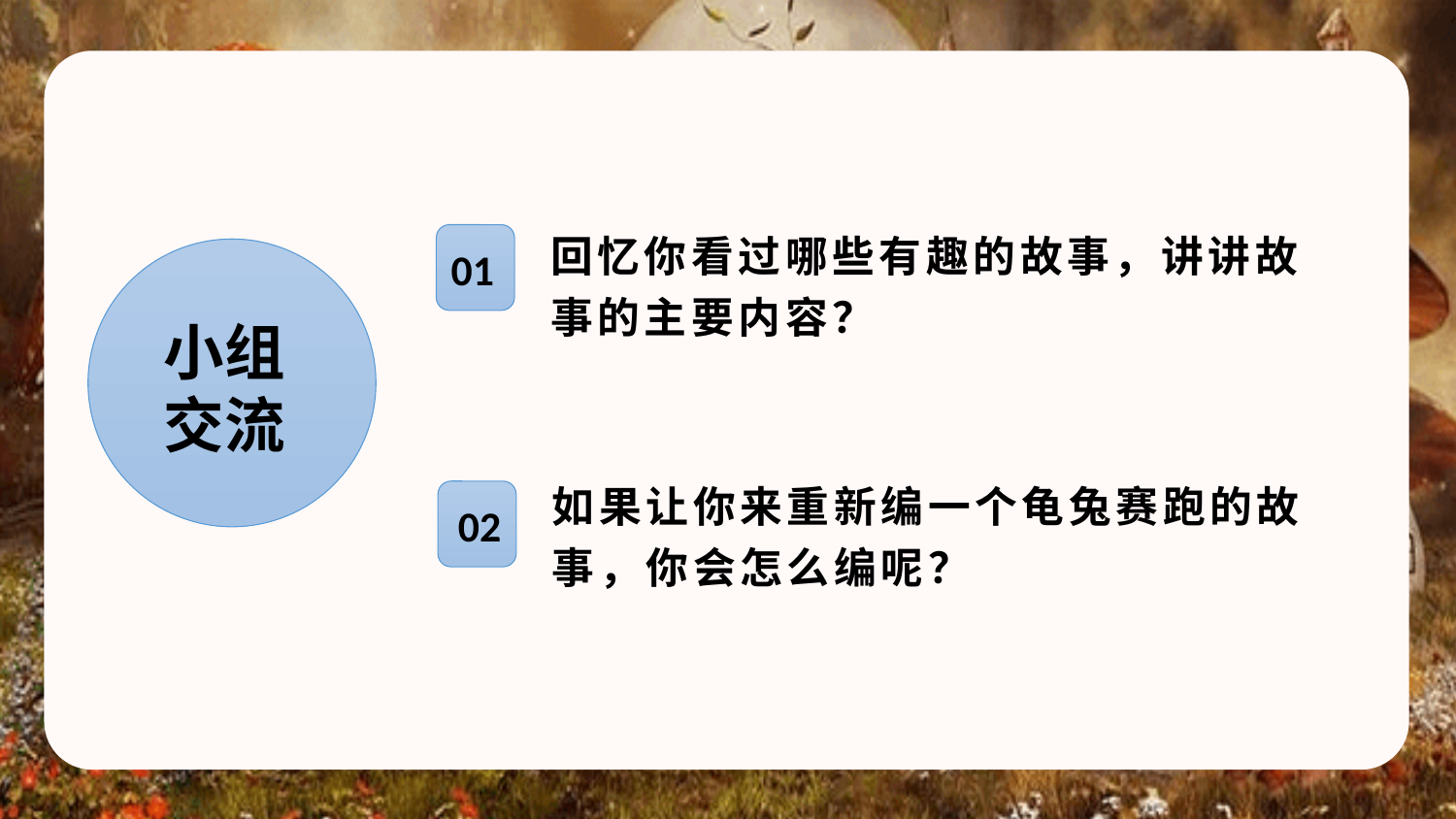

https://www.ypppt.com/
回忆你看过哪些有趣的故事，讲讲故事的主要内容？

01

小组
交流
如果让你来重新编一个龟兔赛跑的故事，你会怎么编呢？

02